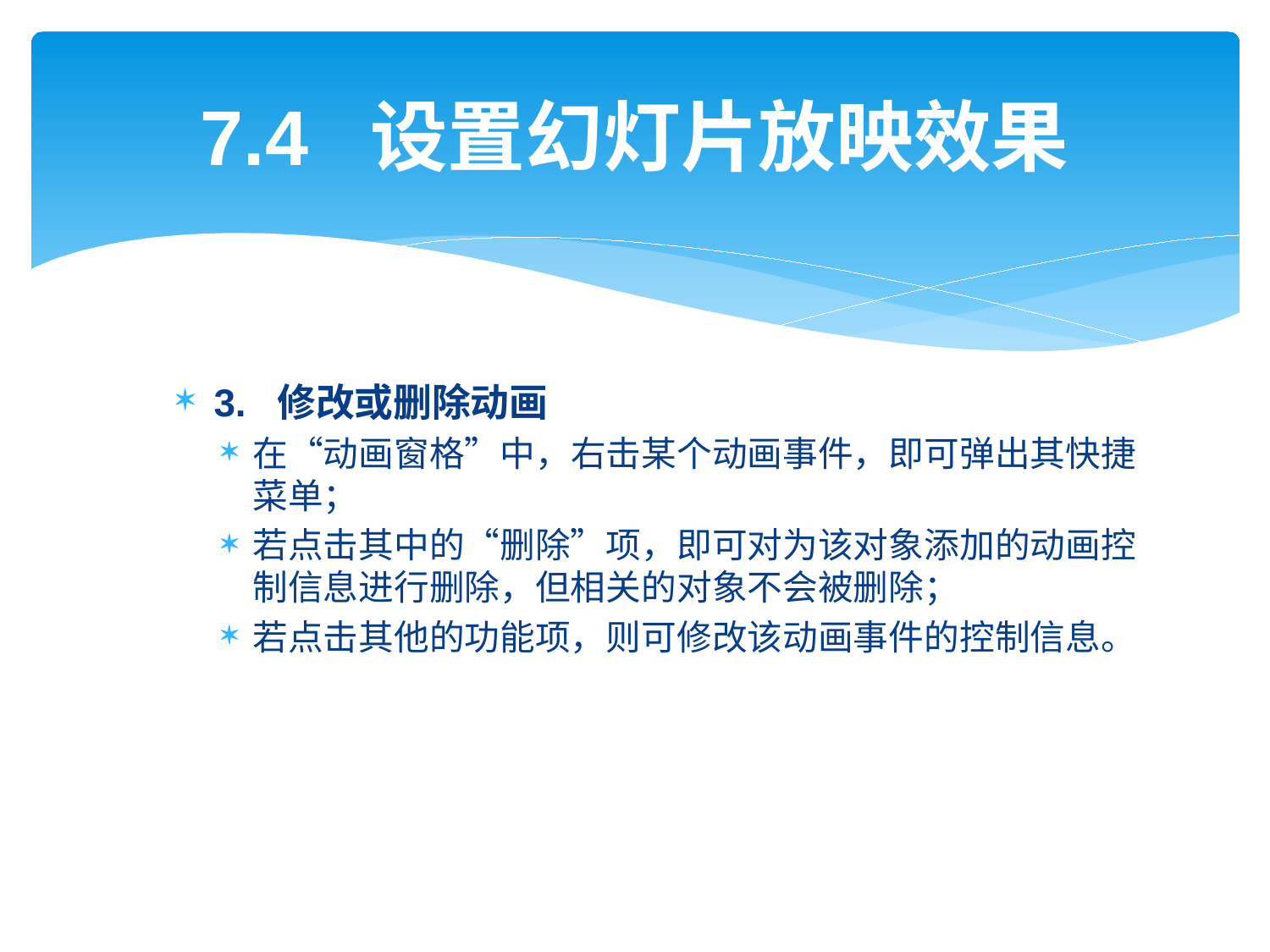

# 7.4  设置幻灯片放映效果
3.  修改或删除动画
在“动画窗格”中，右击某个动画事件，即可弹出其快捷菜单；
若点击其中的“删除”项，即可对为该对象添加的动画控制信息进行删除，但相关的对象不会被删除；
若点击其他的功能项，则可修改该动画事件的控制信息。